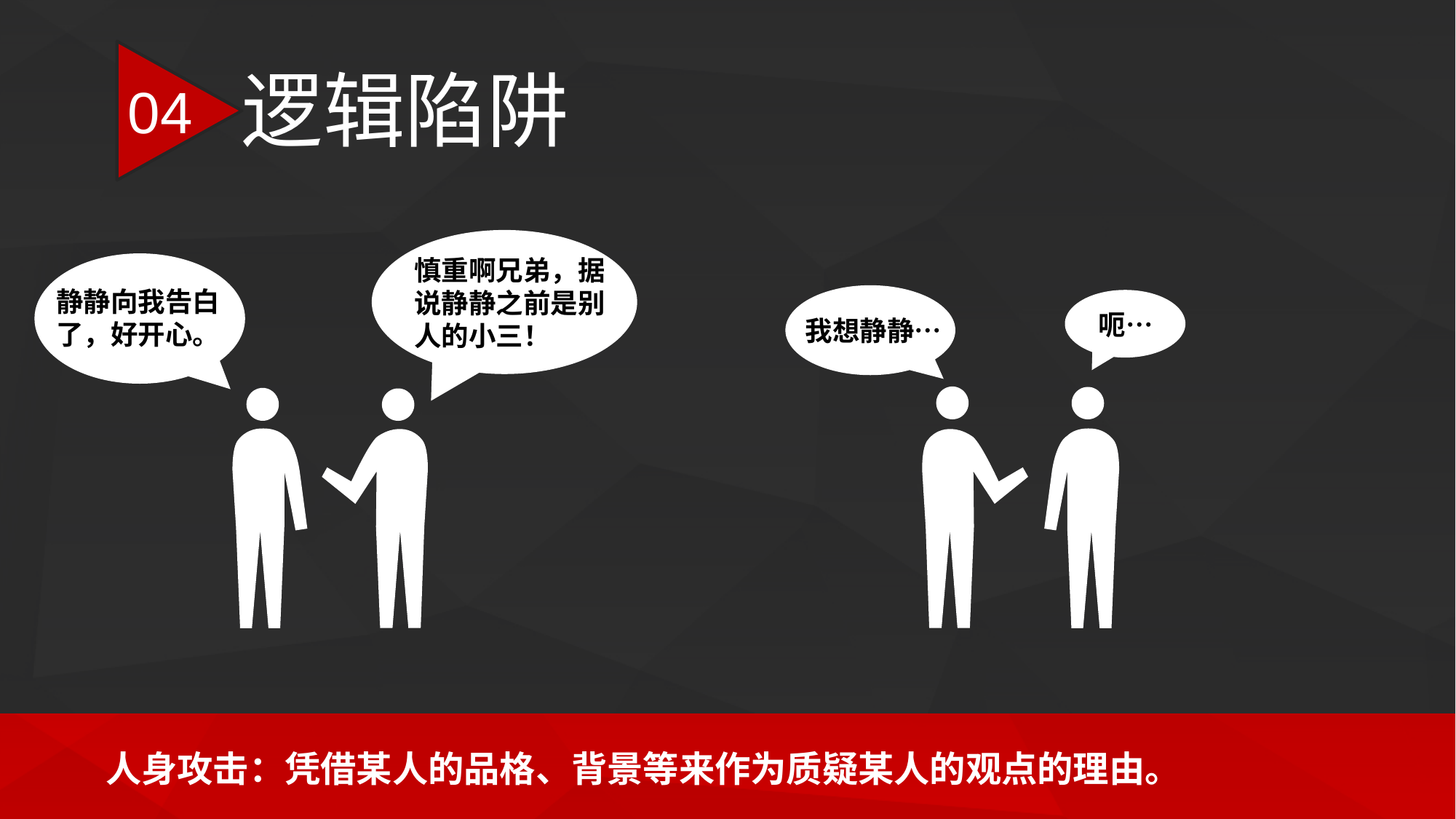

逻辑陷阱
04

慎重啊兄弟，据说静静之前是别人的小三！

静静向我告白了，好开心。

呃…
我想静静…

人身攻击：凭借某人的品格、背景等来作为质疑某人的观点的理由。